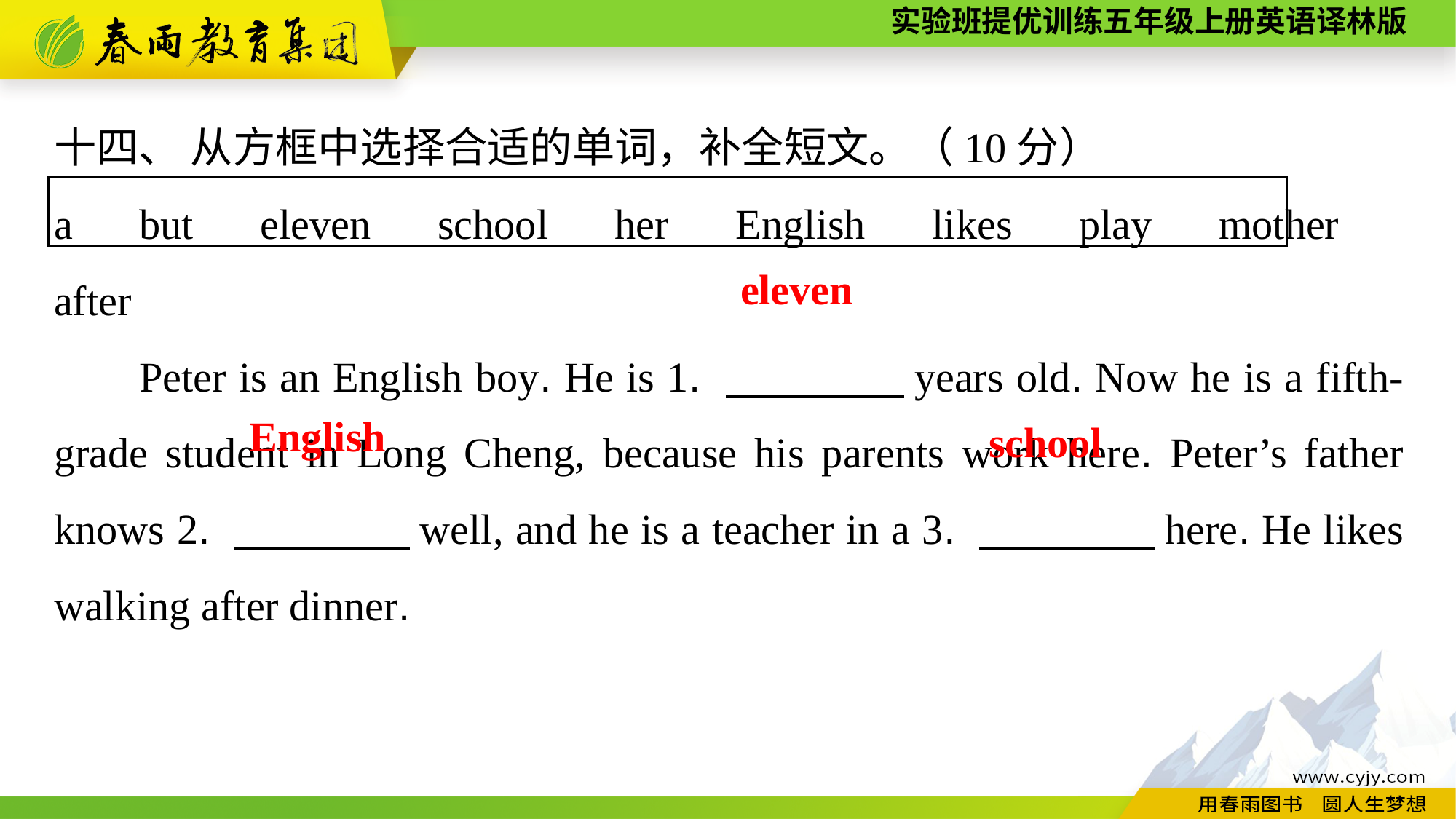

十四、 从方框中选择合适的单词，补全短文。（10分）
a　but　eleven　school　her　English　likes　play　mother　after
Peter is an English boy. He is 1. 　　　　years old. Now he is a fifth-grade student in Long Cheng, because his parents work here. Peter’s father knows 2. 　　　　well, and he is a teacher in a 3. 　　　　here. He likes walking after dinner.

eleven
English
school